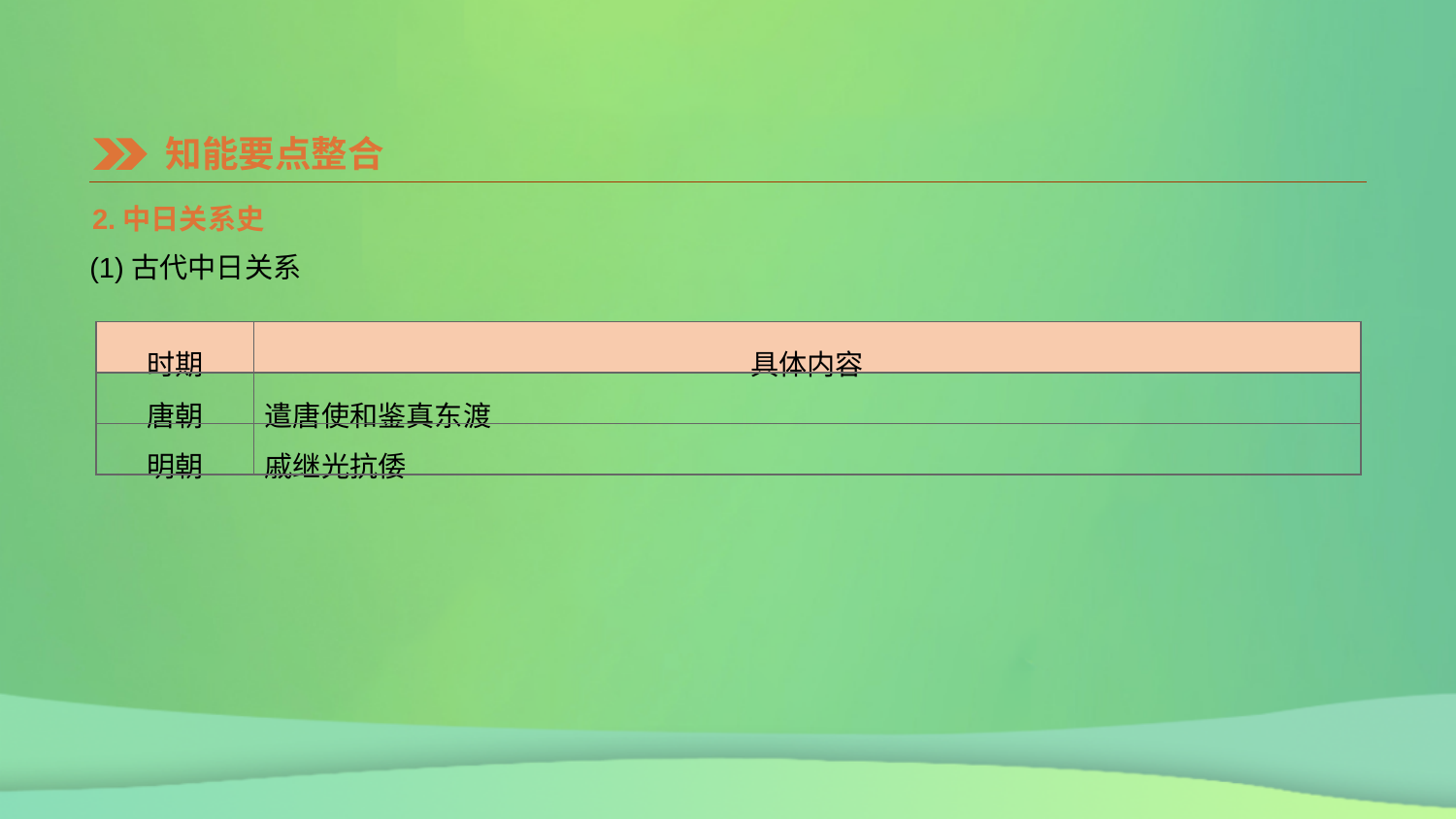

知能要点整合

2.中日关系史
(1)古代中日关系
| 时期 | 具体内容 |
| --- | --- |
| 唐朝 | 遣唐使和鉴真东渡 |
| 明朝 | 戚继光抗倭 |